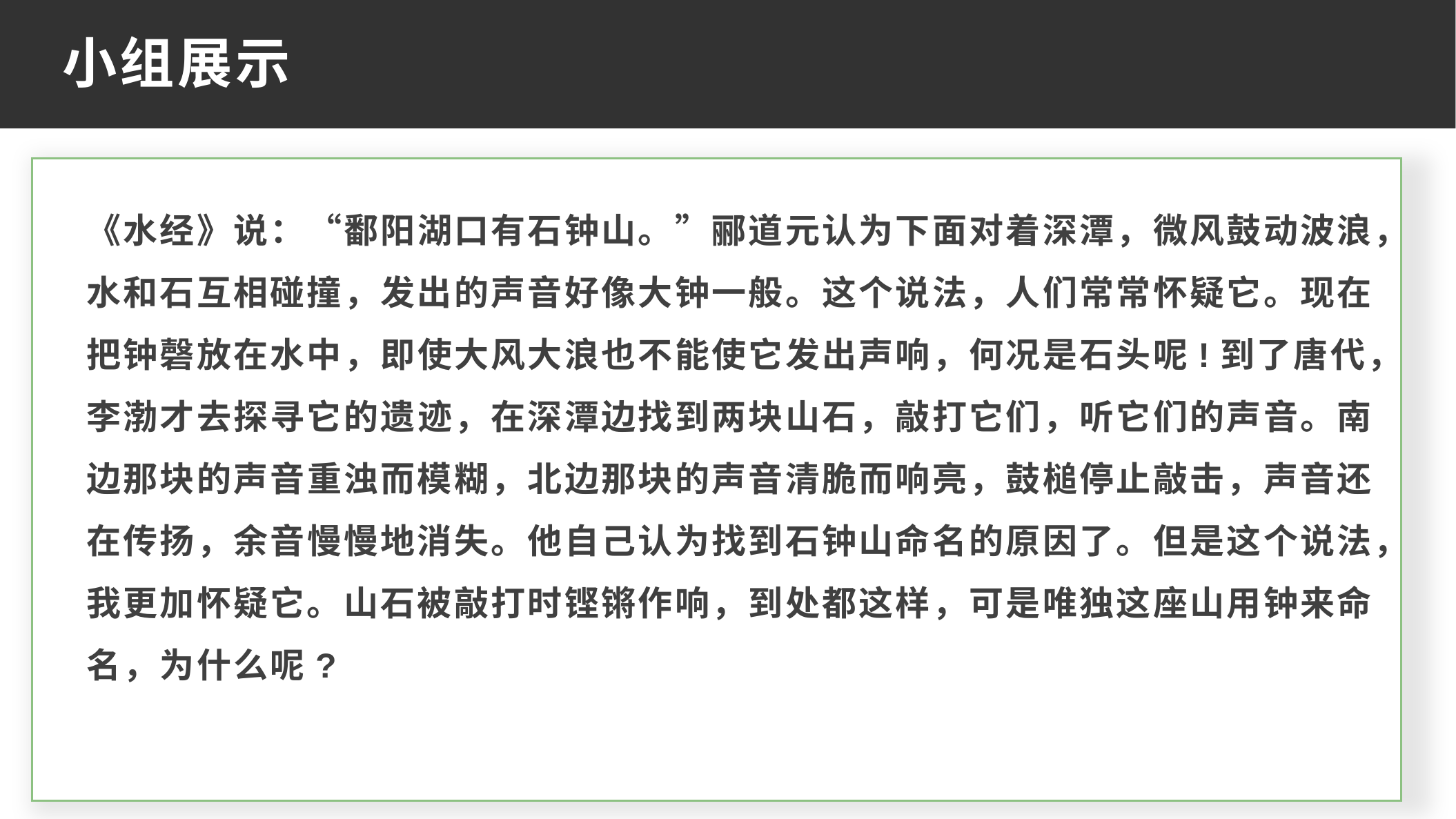

小组展示
《水经》说：“鄱阳湖口有石钟山。”郦道元认为下面对着深潭，微风鼓动波浪，水和石互相碰撞，发出的声音好像大钟一般。这个说法，人们常常怀疑它。现在把钟磬放在水中，即使大风大浪也不能使它发出声响，何况是石头呢!到了唐代，李渤才去探寻它的遗迹，在深潭边找到两块山石，敲打它们，听它们的声音。南边那块的声音重浊而模糊，北边那块的声音清脆而响亮，鼓槌停止敲击，声音还在传扬，余音慢慢地消失。他自己认为找到石钟山命名的原因了。但是这个说法，我更加怀疑它。山石被敲打时铿锵作响，到处都这样，可是唯独这座山用钟来命名，为什么呢?